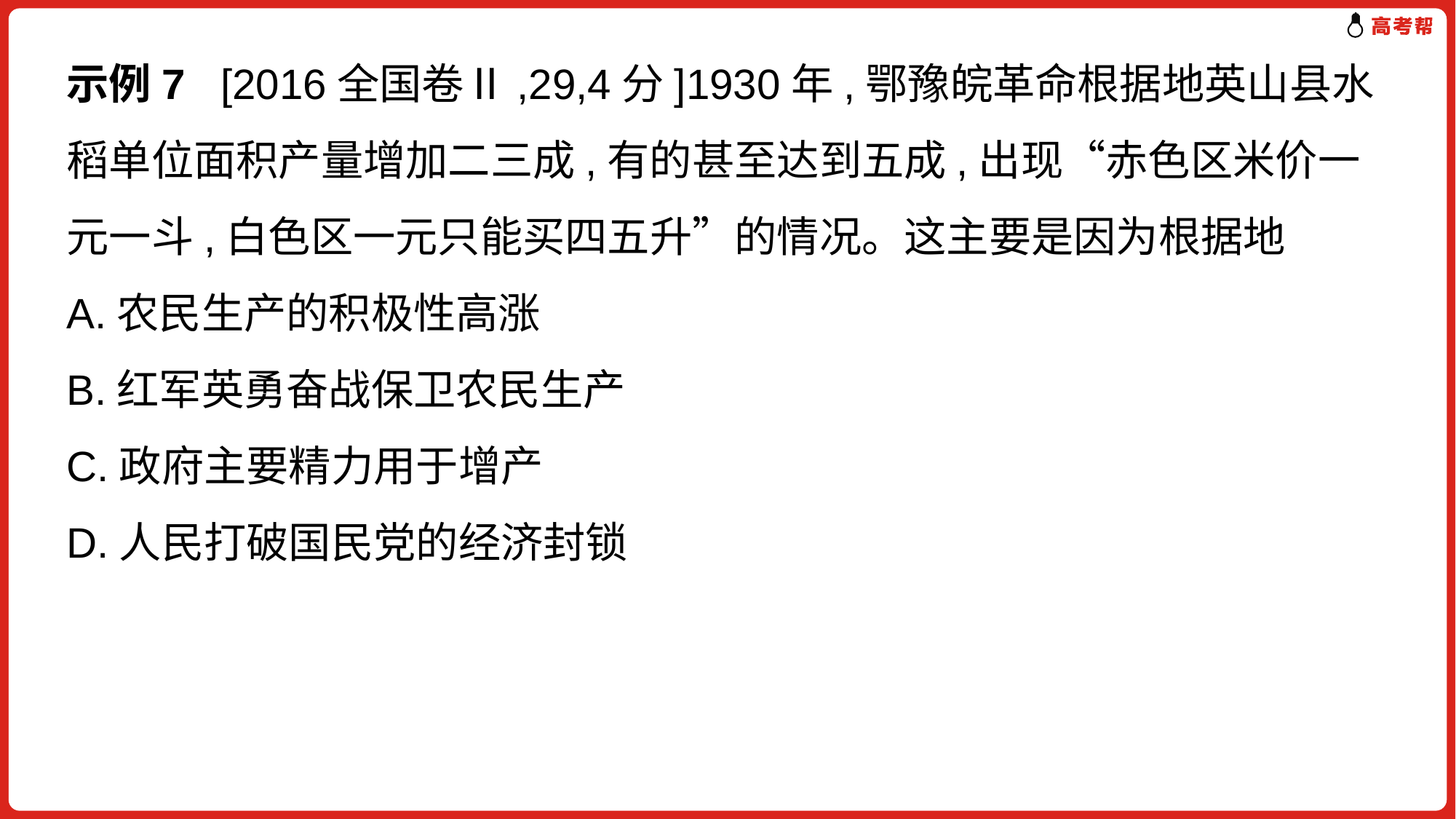

示例7   [2016全国卷Ⅱ,29,4分]1930年,鄂豫皖革命根据地英山县水稻单位面积产量增加二三成,有的甚至达到五成,出现“赤色区米价一元一斗,白色区一元只能买四五升”的情况。这主要是因为根据地
A.农民生产的积极性高涨
B.红军英勇奋战保卫农民生产
C.政府主要精力用于增产
D.人民打破国民党的经济封锁